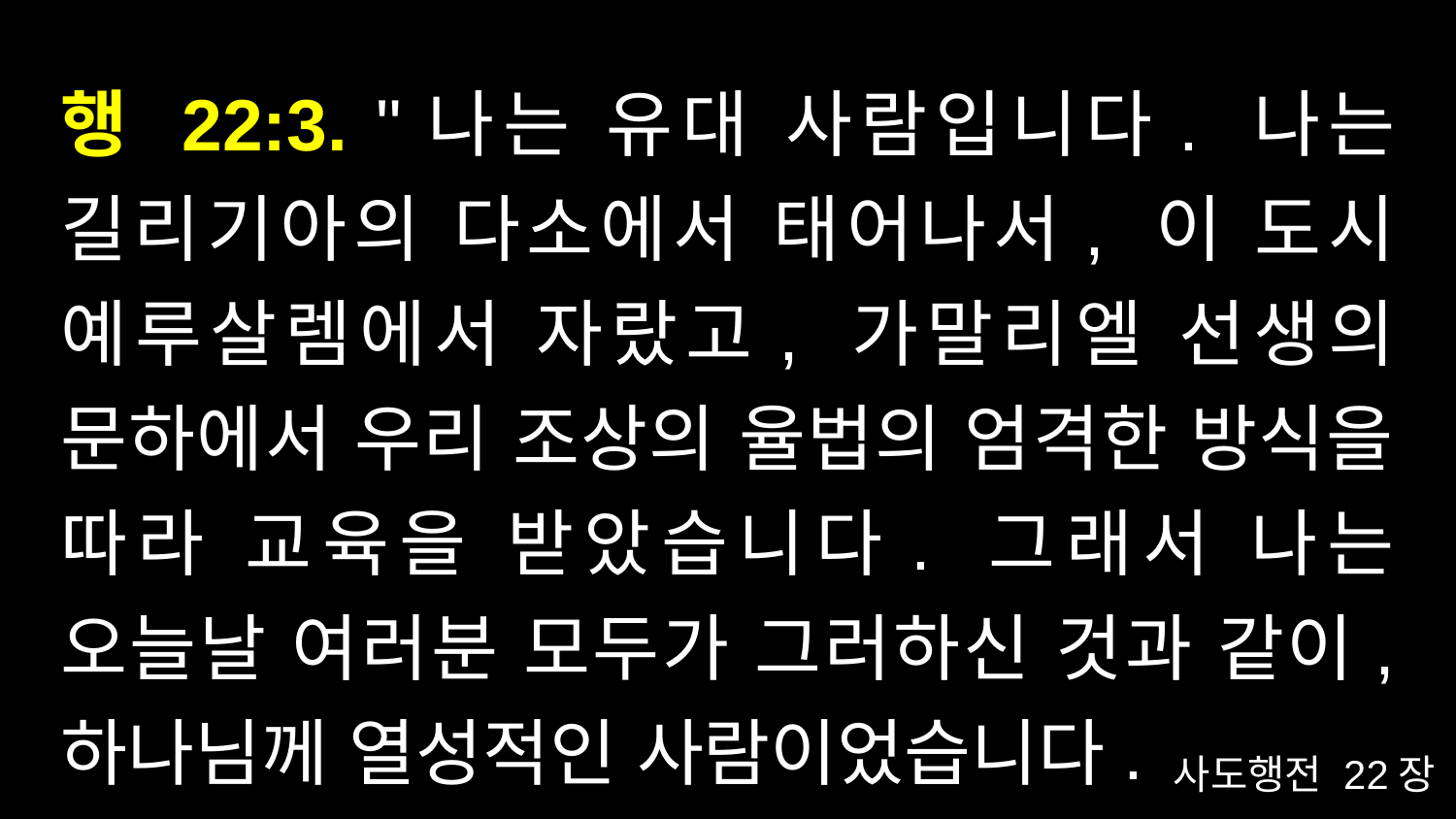

# 행 22:3. "나는 유대 사람입니다. 나는 길리기아의 다소에서 태어나서, 이 도시 예루살렘에서 자랐고, 가말리엘 선생의 문하에서 우리 조상의 율법의 엄격한 방식을 따라 교육을 받았습니다. 그래서 나는 오늘날 여러분 모두가 그러하신 것과 같이, 하나님께 열성적인 사람이었습니다.
사도행전 22장